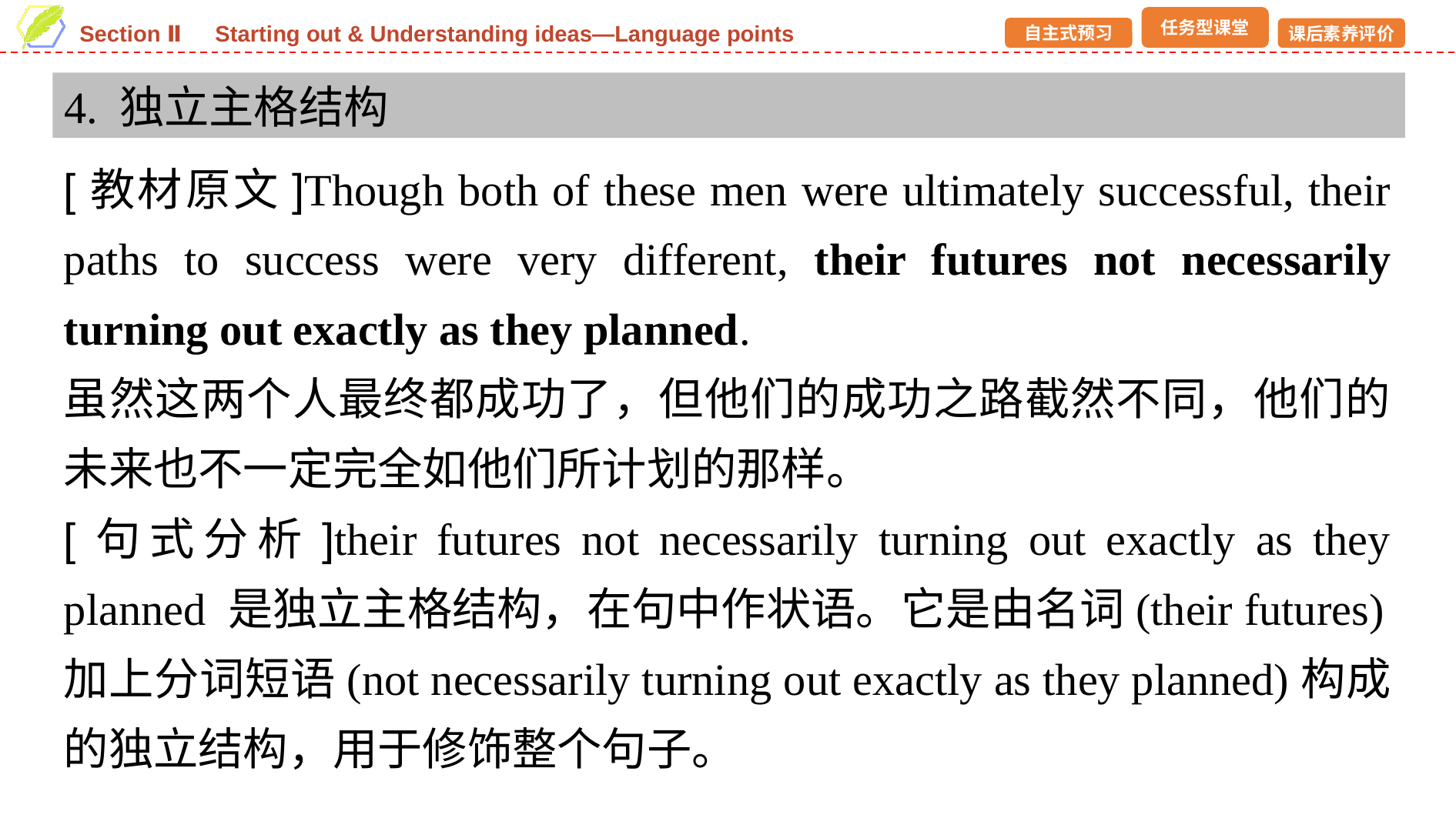

4. 独立主格结构
[教材原文]Though both of these men were ultimately successful, their paths to success were very different, their futures not necessarily turning out exactly as they planned.
虽然这两个人最终都成功了，但他们的成功之路截然不同，他们的未来也不一定完全如他们所计划的那样。
[句式分析]their futures not necessarily turning out exactly as they planned 是独立主格结构，在句中作状语。它是由名词(their futures)加上分词短语(not necessarily turning out exactly as they planned)构成的独立结构，用于修饰整个句子。